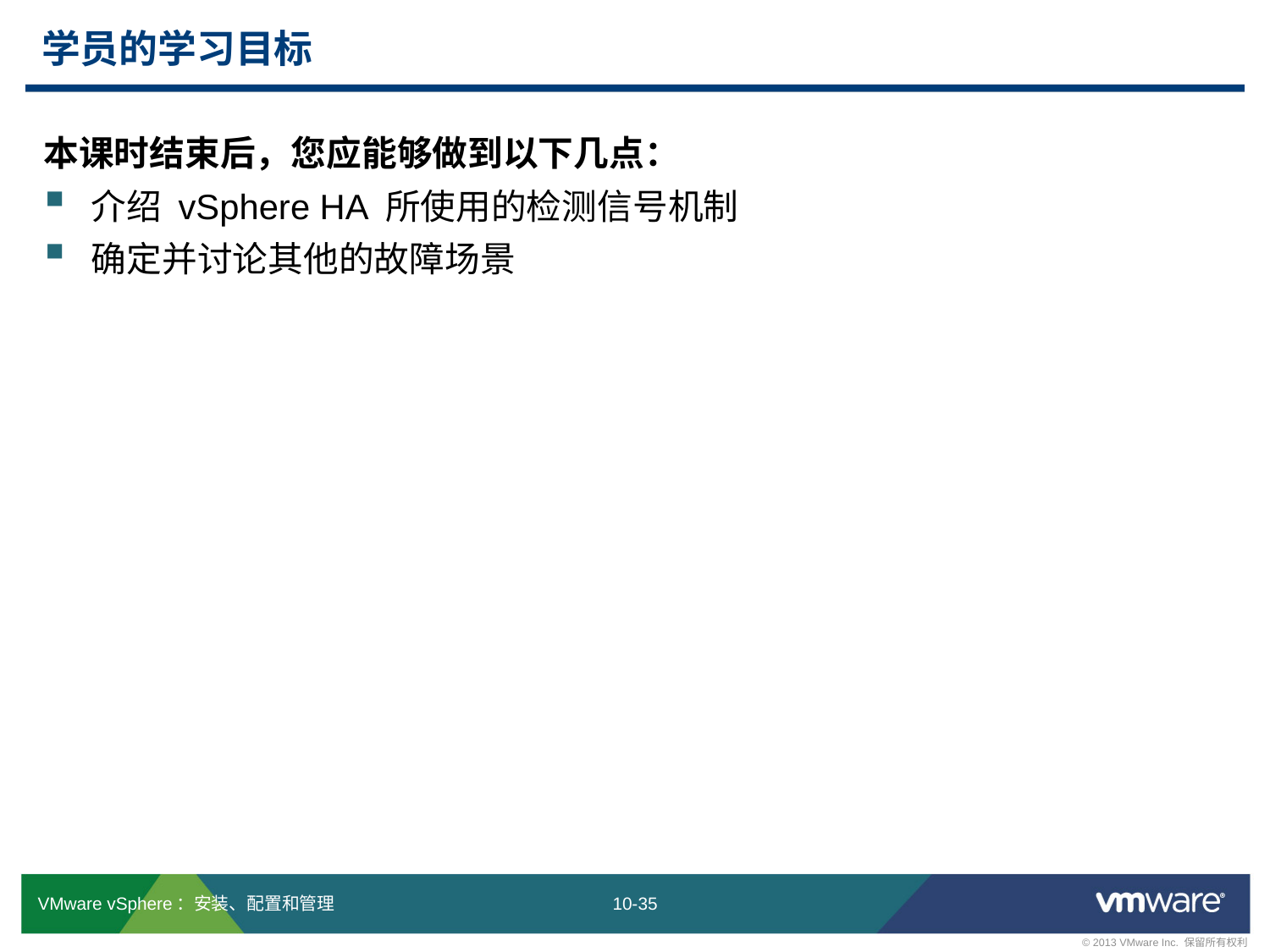

# 学员的学习目标
本课时结束后，您应能够做到以下几点：
介绍 vSphere HA 所使用的检测信号机制
确定并讨论其他的故障场景